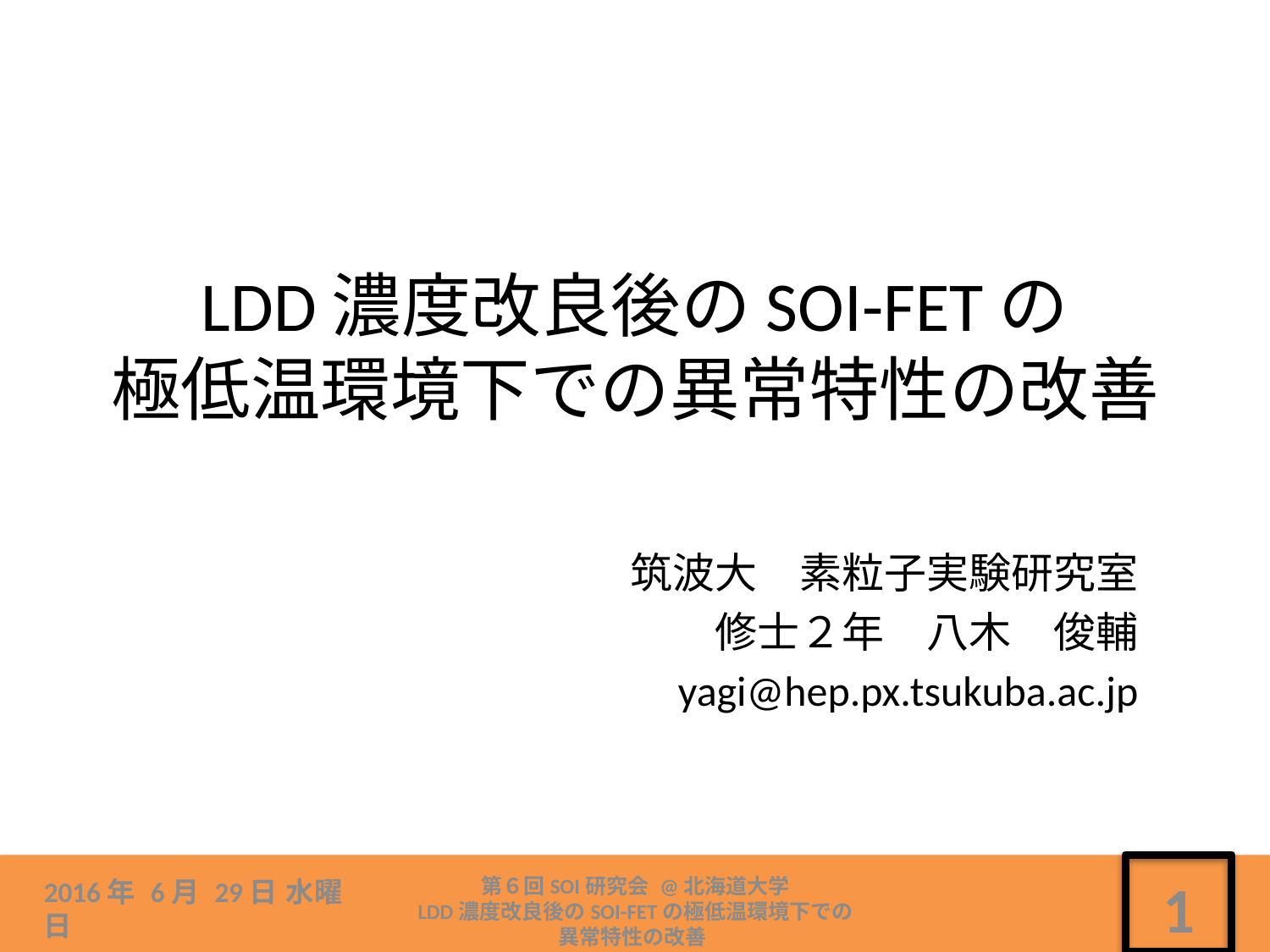

# LDD濃度改良後のSOI-FETの 極低温環境下での異常特性の改善
筑波大　素粒子実験研究室
修士２年　八木　俊輔
yagi@hep.px.tsukuba.ac.jp
第６回SOI研究会 @北海道大学
LDD濃度改良後のSOI-FETの極低温環境下での
異常特性の改善
2016年 6月 29日 水曜日
1